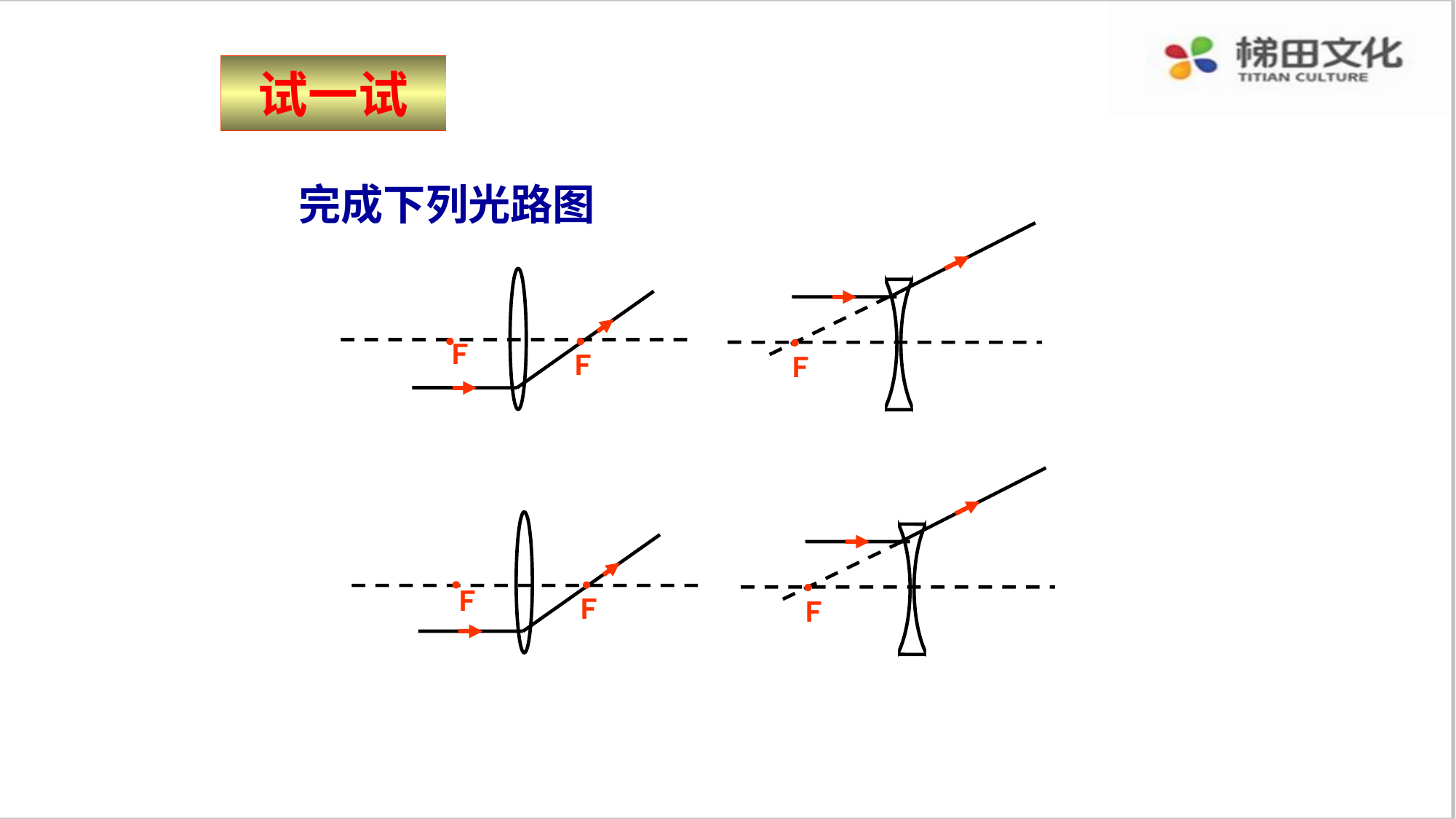

试一试
完成下列光路图

Ｆ

Ｆ

Ｆ

Ｆ

Ｆ

Ｆ